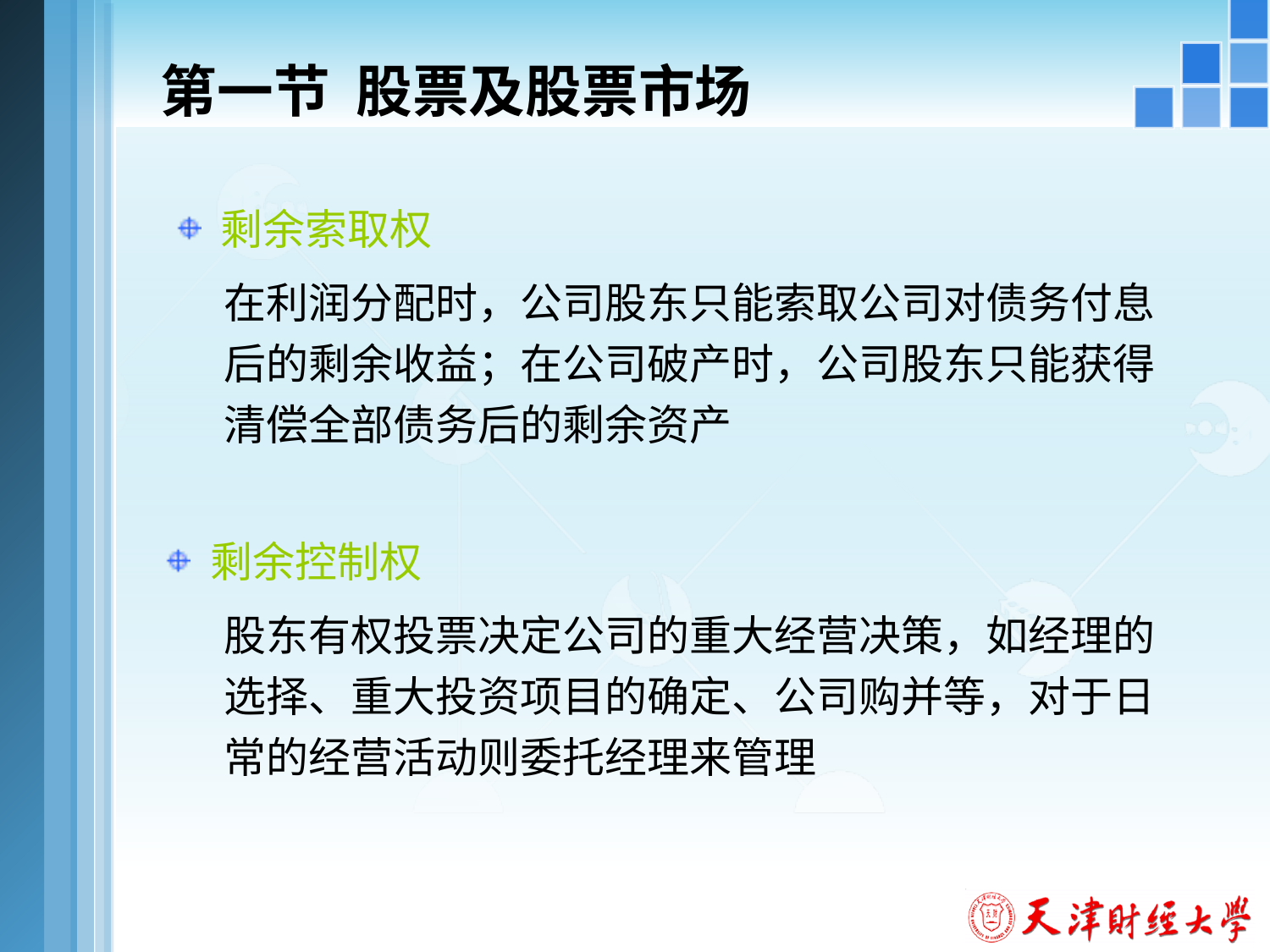

# 第一节  股票及股票市场
 剩余索取权
在利润分配时，公司股东只能索取公司对债务付息后的剩余收益；在公司破产时，公司股东只能获得清偿全部债务后的剩余资产
 剩余控制权
股东有权投票决定公司的重大经营决策，如经理的选择、重大投资项目的确定、公司购并等，对于日常的经营活动则委托经理来管理